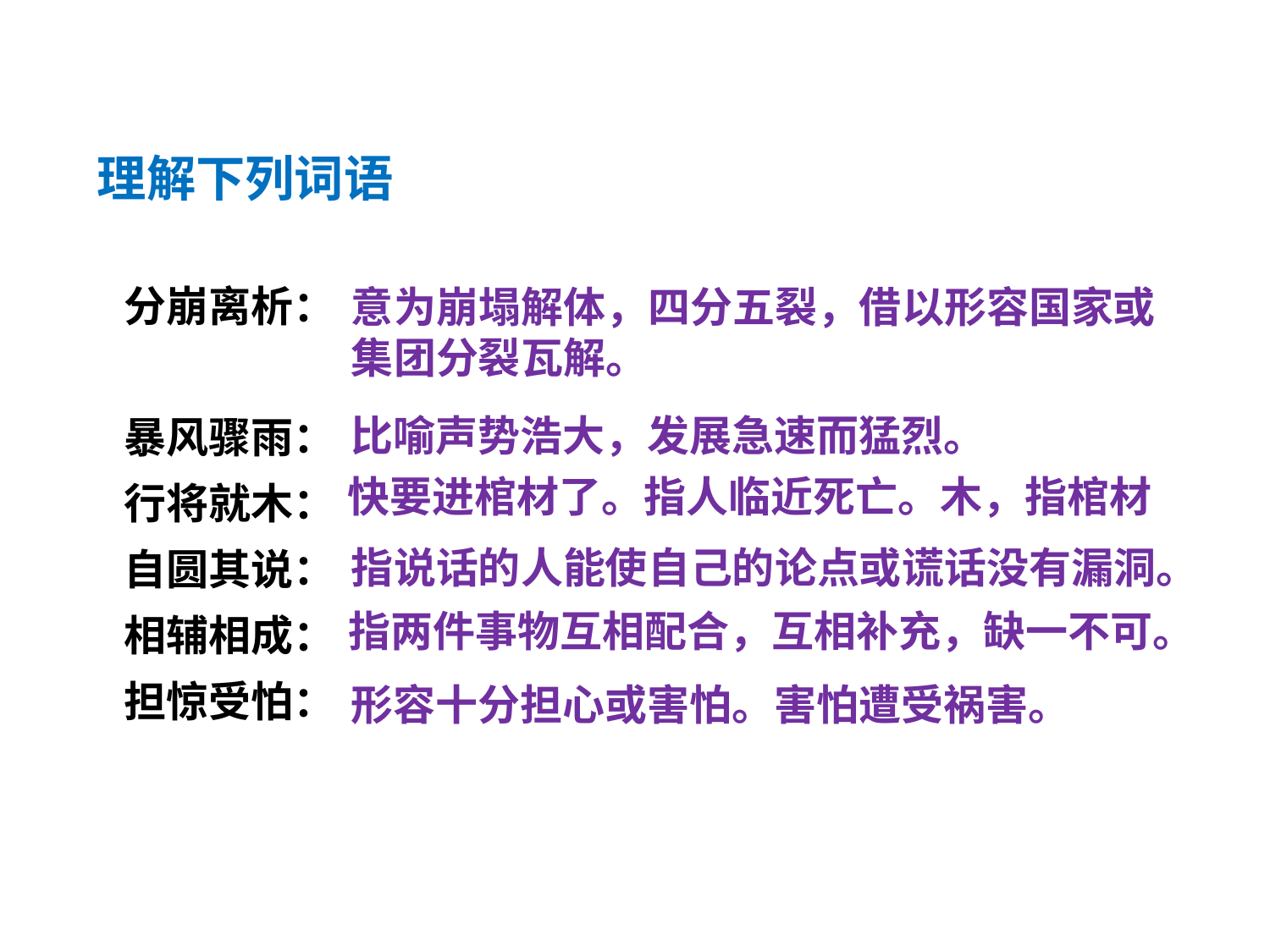

理解下列词语
分崩离析：

暴风骤雨：
行将就木：
自圆其说：
相辅相成：
担惊受怕：

意为崩塌解体，四分五裂，借以形容国家或
集团分裂瓦解。
比喻声势浩大，发展急速而猛烈。
快要进棺材了。指人临近死亡。木，指棺材
指说话的人能使自己的论点或谎话没有漏洞。
指两件事物互相配合，互相补充，缺一不可。
形容十分担心或害怕。害怕遭受祸害。